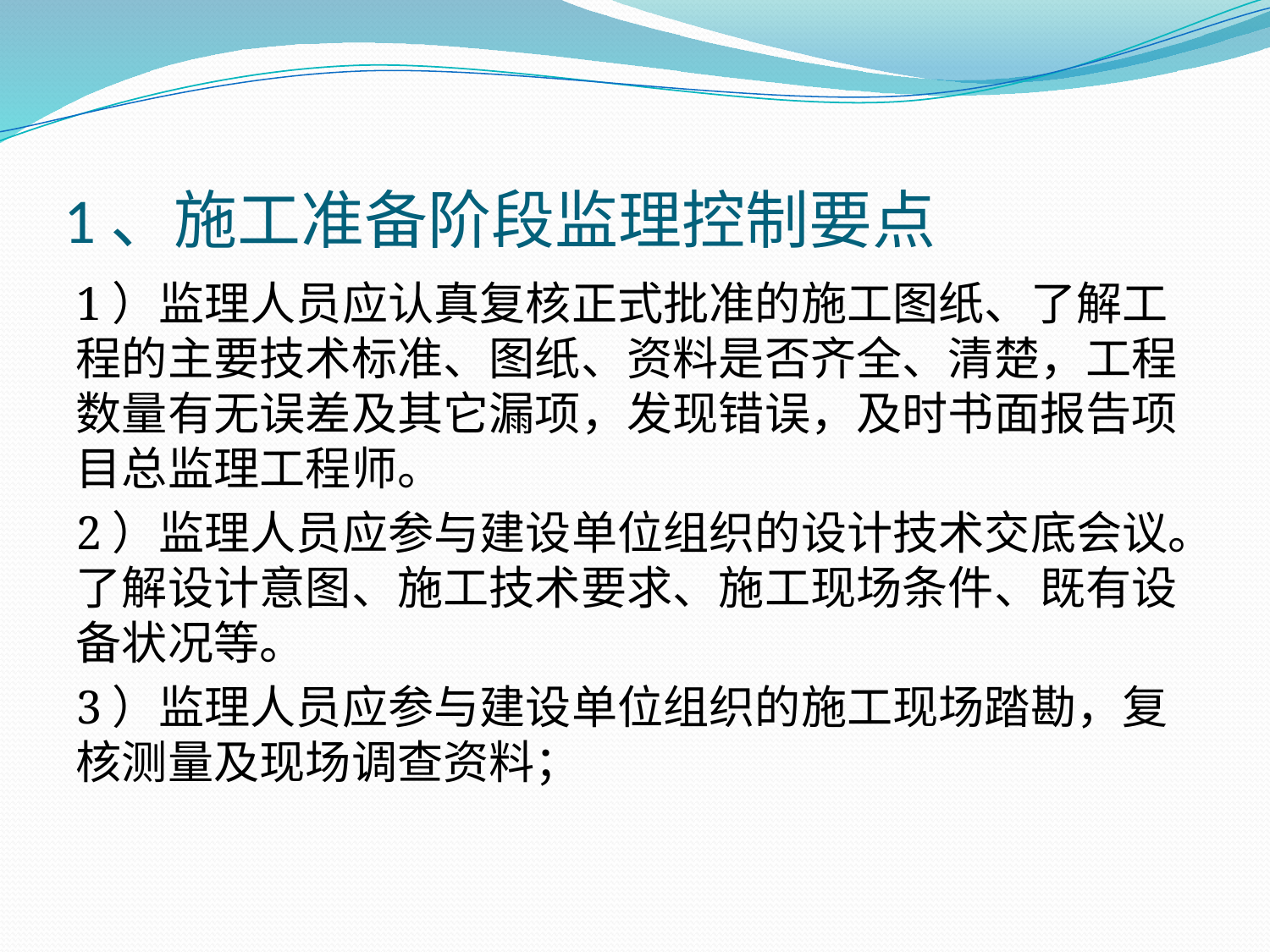

# 1、施工准备阶段监理控制要点
1）监理人员应认真复核正式批准的施工图纸、了解工程的主要技术标准、图纸、资料是否齐全、清楚，工程数量有无误差及其它漏项，发现错误，及时书面报告项目总监理工程师。
2）监理人员应参与建设单位组织的设计技术交底会议。了解设计意图、施工技术要求、施工现场条件、既有设备状况等。
3）监理人员应参与建设单位组织的施工现场踏勘，复核测量及现场调查资料；